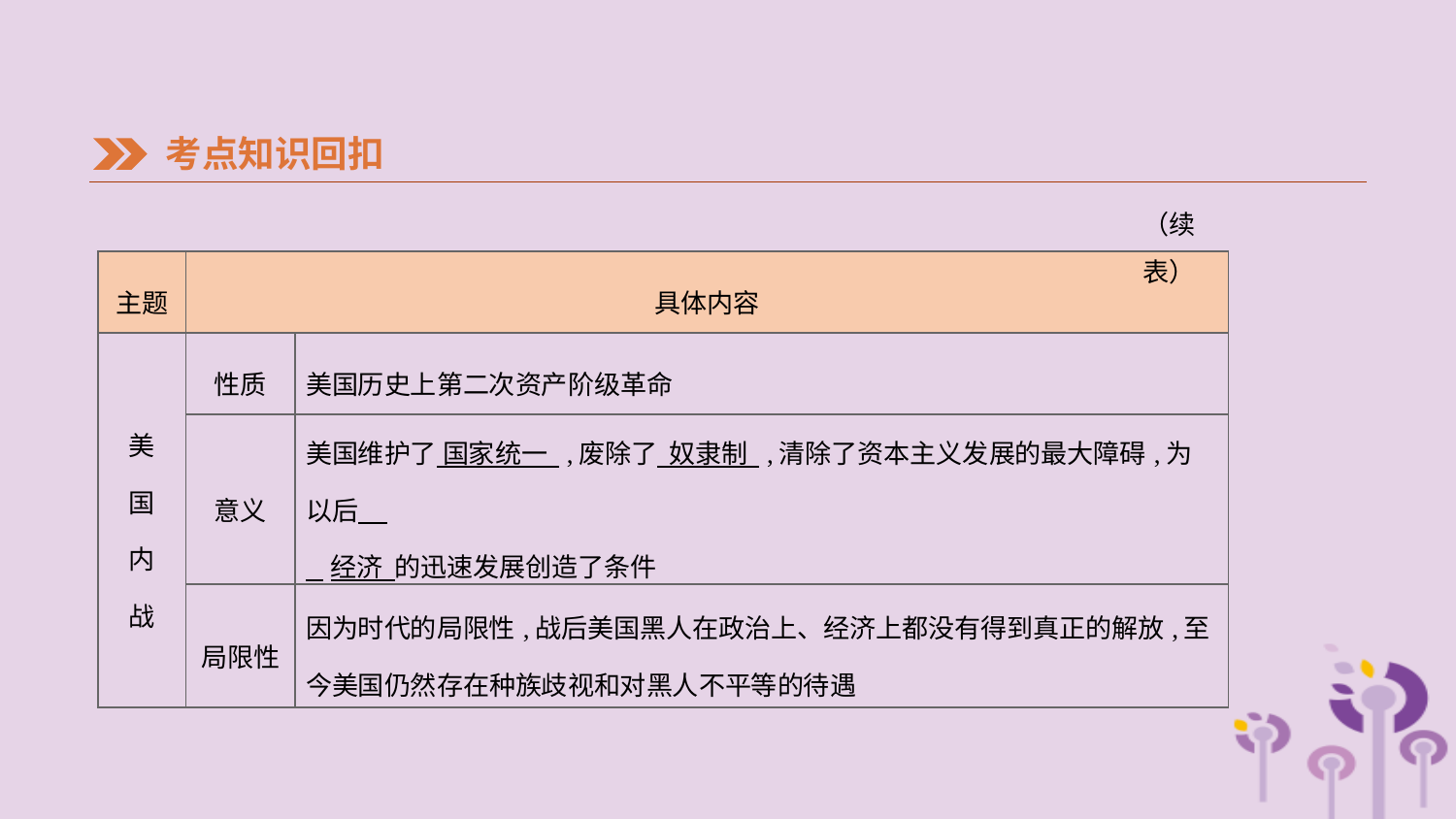

考点知识回扣

（续表）
| 主题 | 具体内容 |  |
| --- | --- | --- |
| 美 国 内 战 | 性质 | 美国历史上第二次资产阶级革命 |
|  | 意义 | 美国维护了 国家统一 ,废除了 奴隶制 ,清除了资本主义发展的最大障碍,为以后 经济 的迅速发展创造了条件 |
|  | 局限性 | 因为时代的局限性,战后美国黑人在政治上、经济上都没有得到真正的解放,至今美国仍然存在种族歧视和对黑人不平等的待遇 |